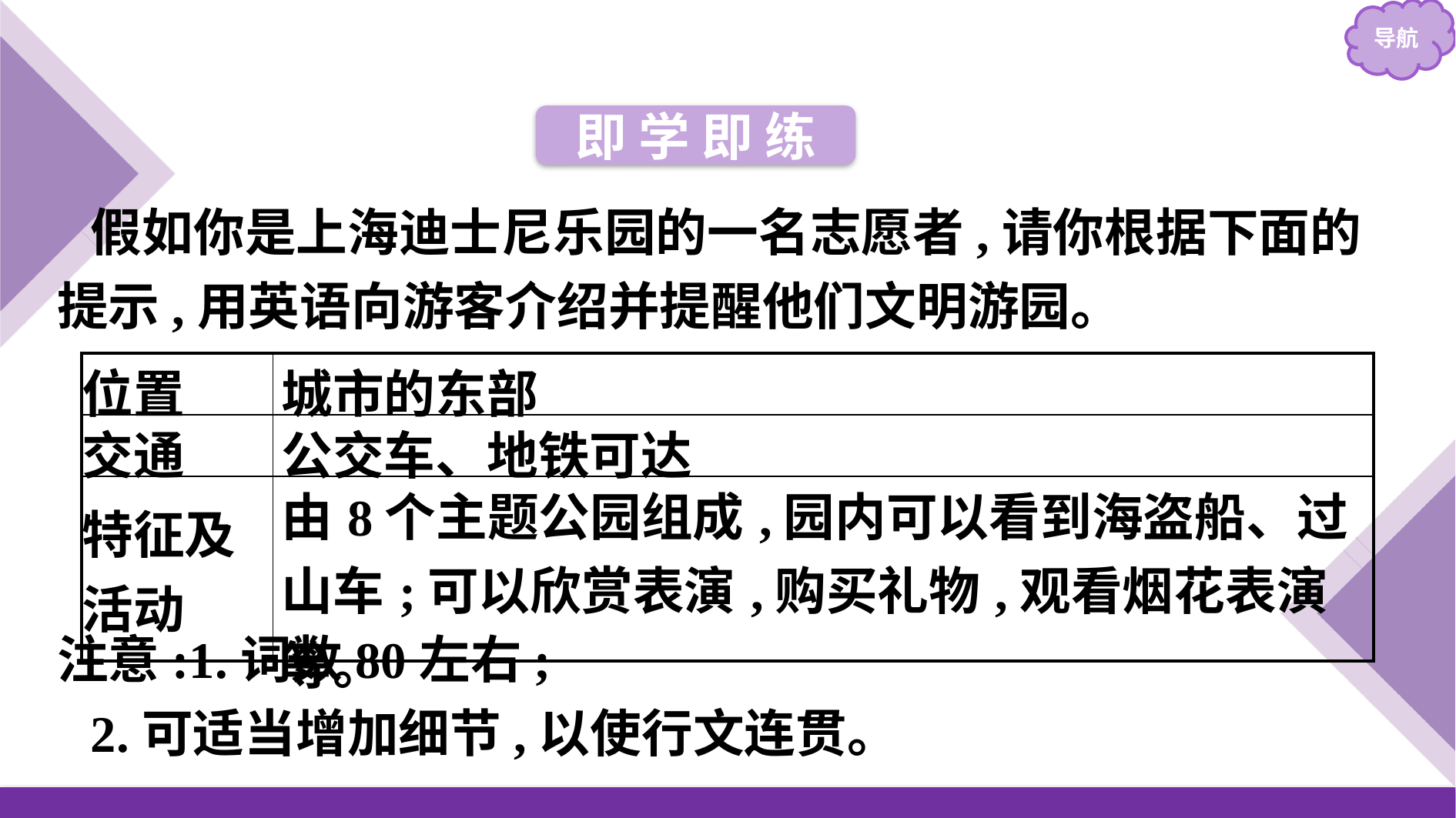

即 学 即 练
假如你是上海迪士尼乐园的一名志愿者,请你根据下面的提示,用英语向游客介绍并提醒他们文明游园。
| 位置 | 城市的东部 |
| --- | --- |
| 交通 | 公交车、地铁可达 |
| 特征及活动 | 由8个主题公园组成,园内可以看到海盗船、过山车;可以欣赏表演,购买礼物,观看烟花表演等。 |
注意:1.词数80左右;
2.可适当增加细节,以使行文连贯。